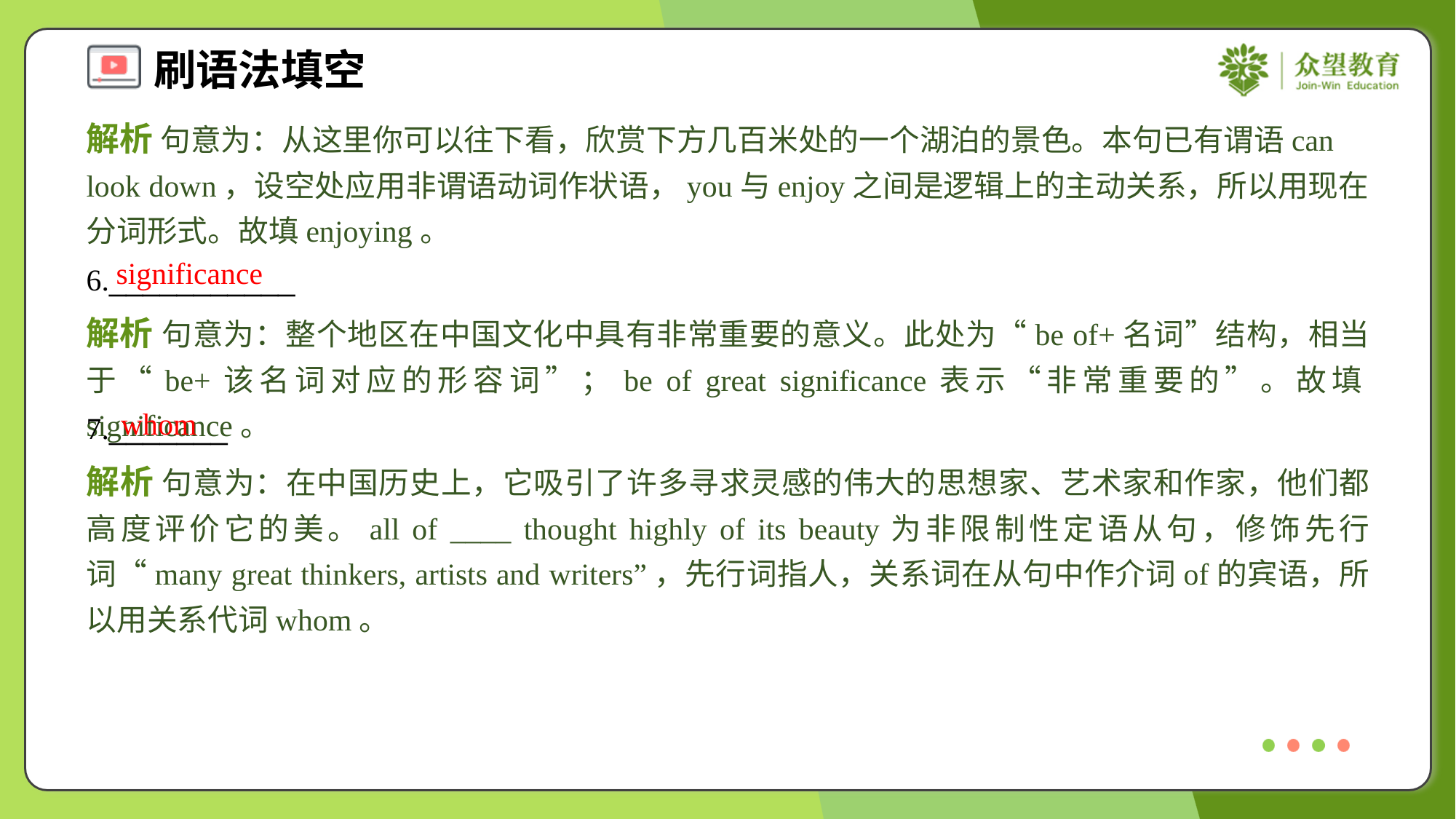

解析 句意为：从这里你可以往下看，欣赏下方几百米处的一个湖泊的景色。本句已有谓语can look down，设空处应用非谓语动词作状语，you与enjoy之间是逻辑上的主动关系，所以用现在分词形式。故填enjoying。
significance
6.___________
解析 句意为：整个地区在中国文化中具有非常重要的意义。此处为“be of+名词”结构，相当于“be+该名词对应的形容词”；be of great significance表示“非常重要的”。故填significance。
whom
7._______
解析 句意为：在中国历史上，它吸引了许多寻求灵感的伟大的思想家、艺术家和作家，他们都高度评价它的美。all of ____ thought highly of its beauty为非限制性定语从句，修饰先行词“many great thinkers, artists and writers”，先行词指人，关系词在从句中作介词of的宾语，所以用关系代词whom。